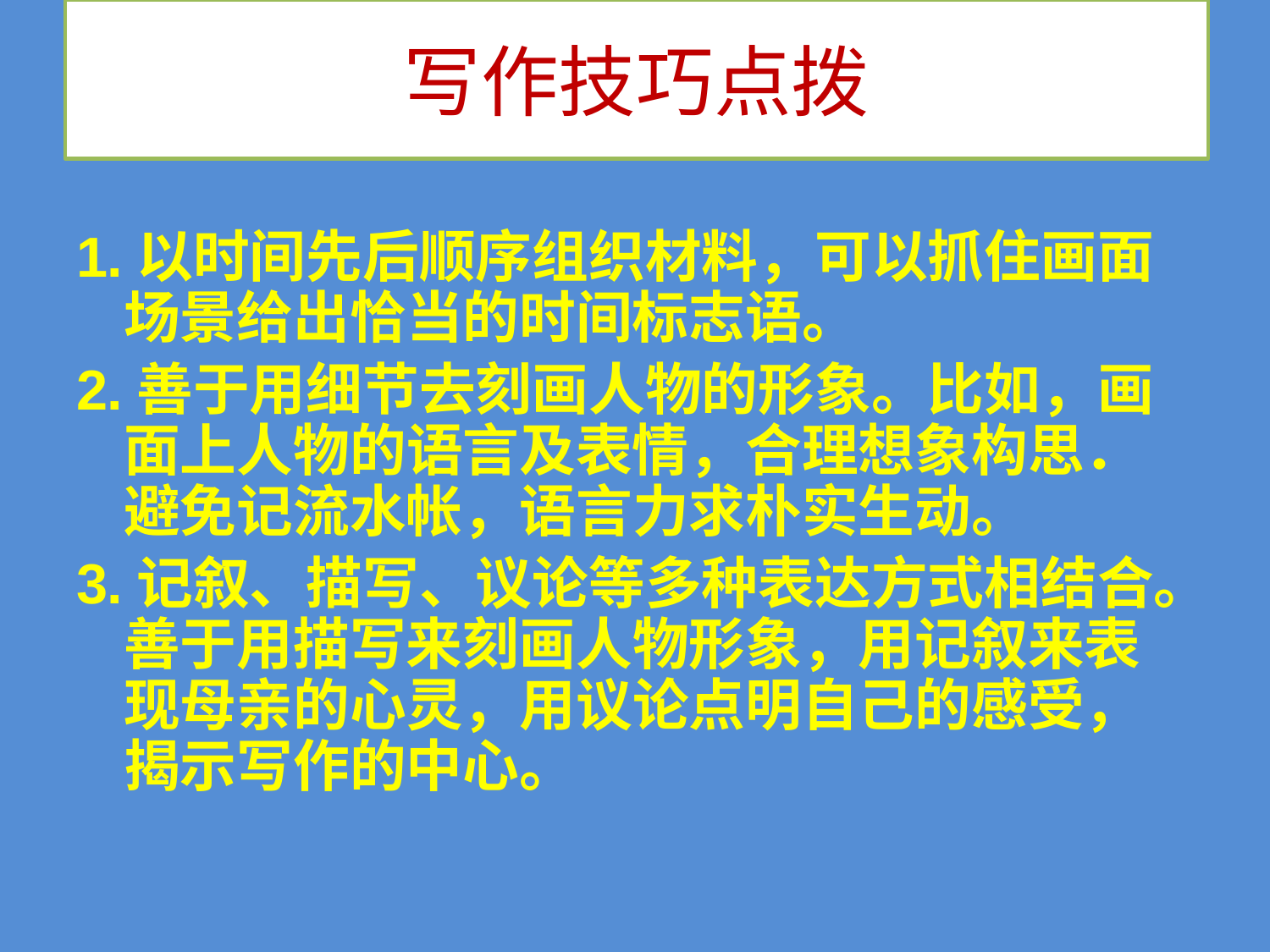

# 写作技巧点拨
1.以时间先后顺序组织材料，可以抓住画面场景给出恰当的时间标志语。
2.善于用细节去刻画人物的形象。比如，画面上人物的语言及表情，合理想象构思．避免记流水帐，语言力求朴实生动。
3.记叙、描写、议论等多种表达方式相结合。善于用描写来刻画人物形象，用记叙来表现母亲的心灵，用议论点明自己的感受，揭示写作的中心。